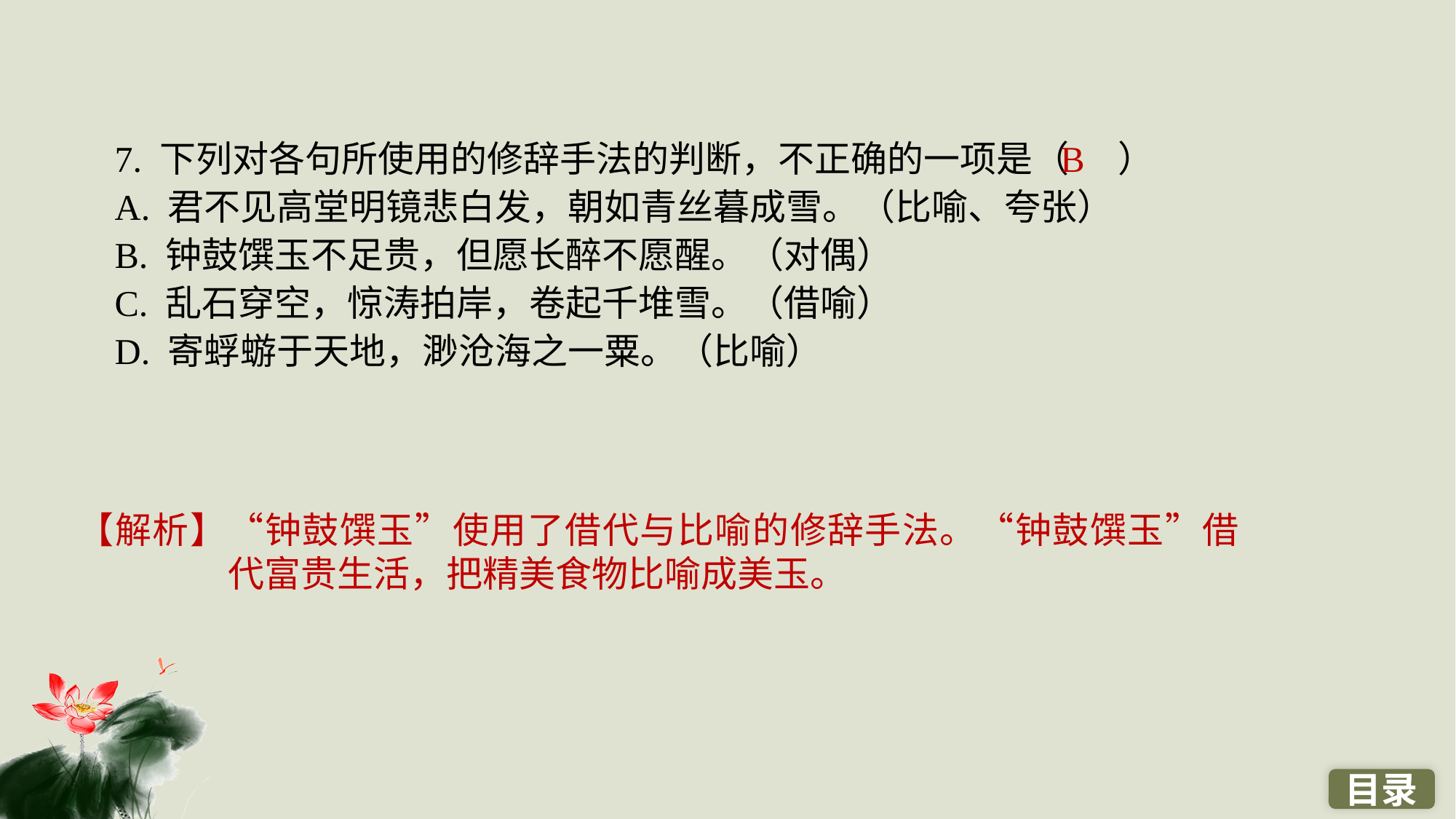

7. 下列对各句所使用的修辞手法的判断，不正确的一项是（      ）
A. 君不见高堂明镜悲白发，朝如青丝暮成雪。（比喻、夸张）
B. 钟鼓馔玉不足贵，但愿长醉不愿醒。（对偶）
C. 乱石穿空，惊涛拍岸，卷起千堆雪。（借喻）
D. 寄蜉蝣于天地，渺沧海之一粟。（比喻）
B
【解析】“钟鼓馔玉”使用了借代与比喻的修辞手法。“钟鼓馔玉”借代富贵生活，把精美食物比喻成美玉。